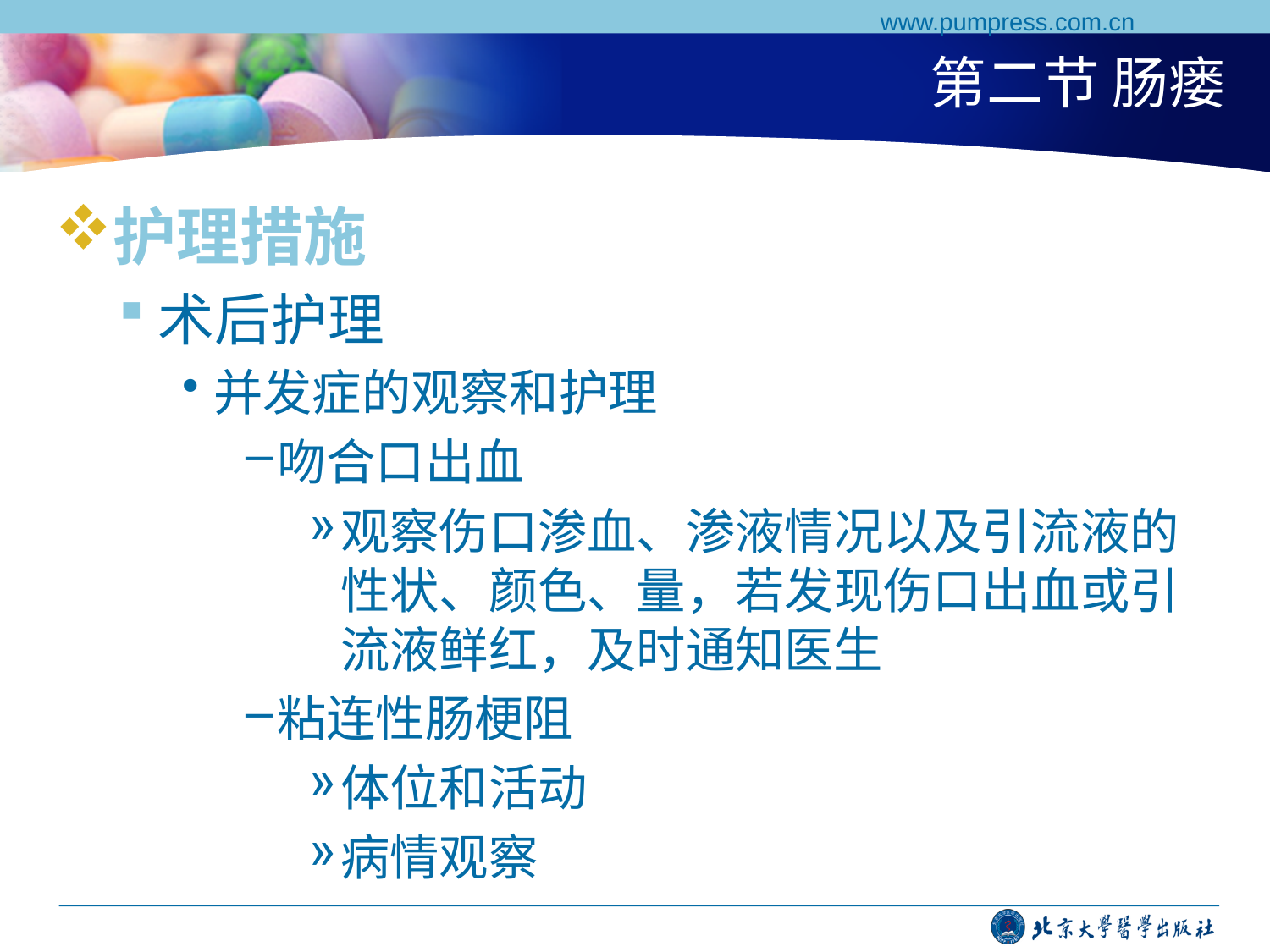

www.pumpress.com.cn
# 第二节 肠瘘
护理措施
术后护理
并发症的观察和护理
吻合口出血
观察伤口渗血、渗液情况以及引流液的性状、颜色、量，若发现伤口出血或引流液鲜红，及时通知医生
粘连性肠梗阻
体位和活动
病情观察